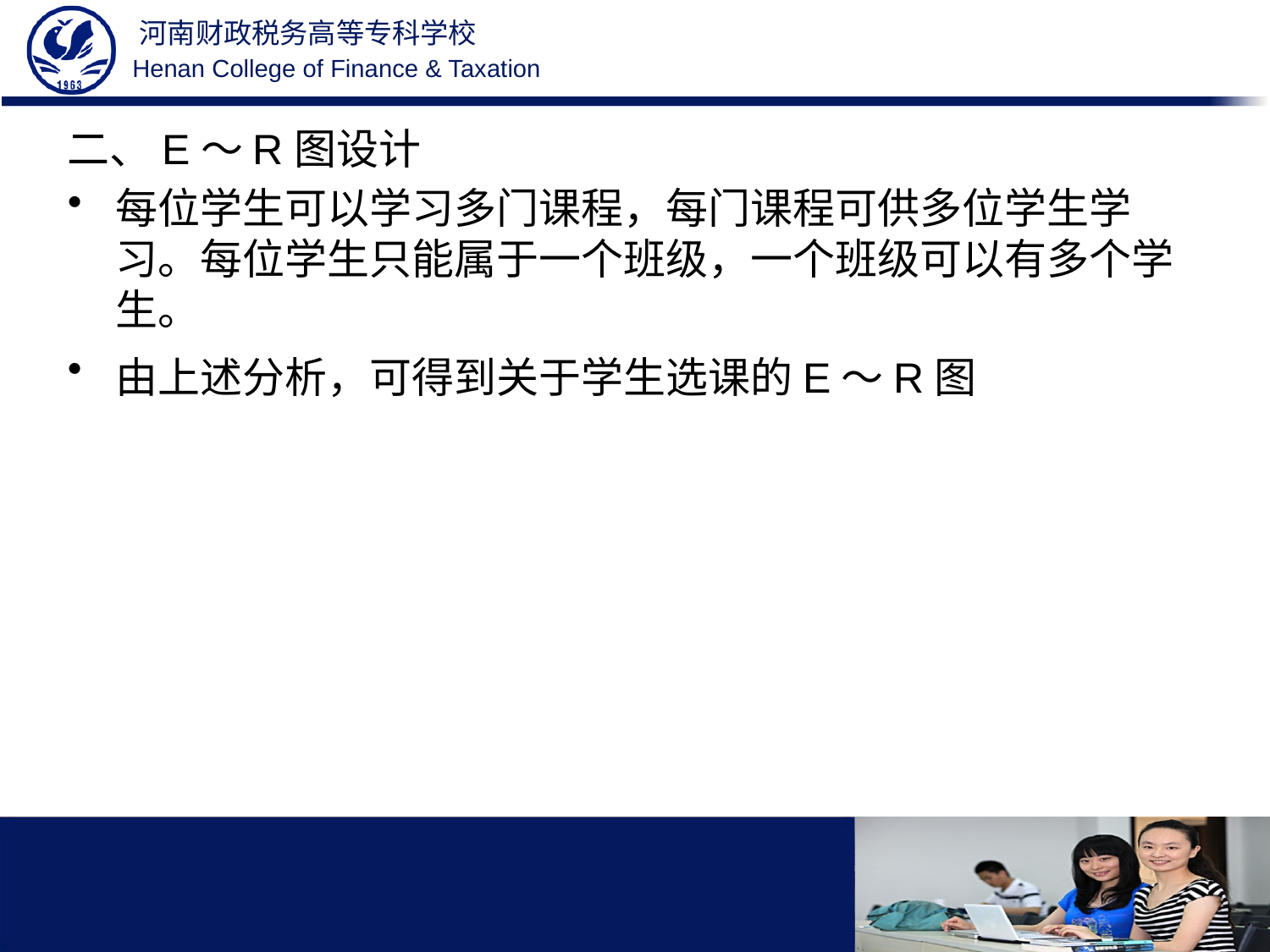

二、E～R图设计
每位学生可以学习多门课程，每门课程可供多位学生学习。每位学生只能属于一个班级，一个班级可以有多个学生。
由上述分析，可得到关于学生选课的E～R图